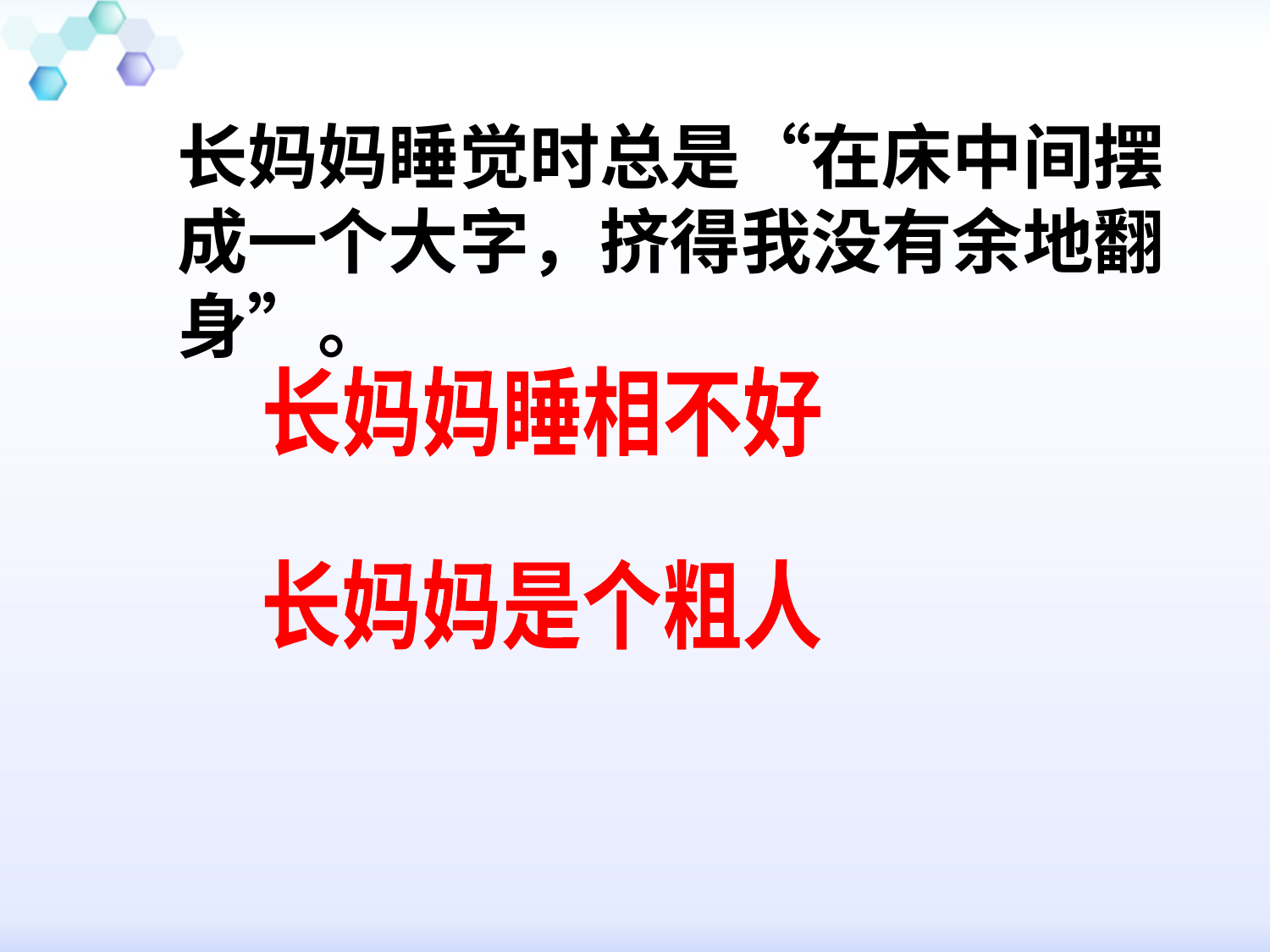

长妈妈睡觉时总是“在床中间摆成一个大字，挤得我没有余地翻身”。
长妈妈睡相不好

长妈妈是个粗人